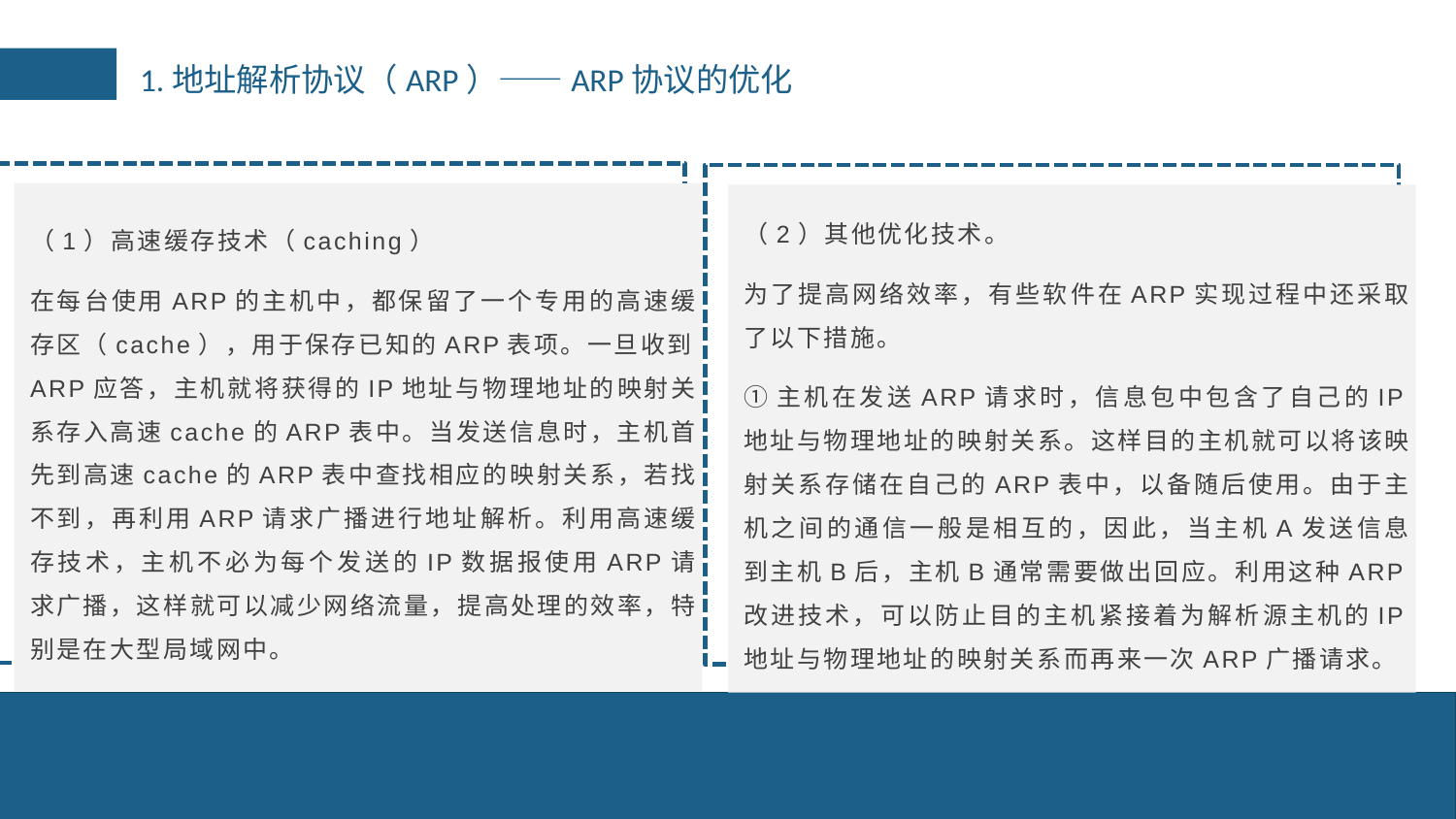

1.地址解析协议（ARP）——ARP协议的优化

（1）高速缓存技术（caching）
在每台使用ARP的主机中，都保留了一个专用的高速缓存区（cache），用于保存已知的ARP表项。一旦收到ARP应答，主机就将获得的IP地址与物理地址的映射关系存入高速cache的ARP表中。当发送信息时，主机首先到高速cache的ARP表中查找相应的映射关系，若找不到，再利用ARP请求广播进行地址解析。利用高速缓存技术，主机不必为每个发送的IP数据报使用ARP请求广播，这样就可以减少网络流量，提高处理的效率，特别是在大型局域网中。
（2）其他优化技术。
为了提高网络效率，有些软件在ARP实现过程中还采取了以下措施。
①主机在发送ARP请求时，信息包中包含了自己的IP地址与物理地址的映射关系。这样目的主机就可以将该映射关系存储在自己的ARP表中，以备随后使用。由于主机之间的通信一般是相互的，因此，当主机A发送信息到主机B后，主机B通常需要做出回应。利用这种ARP改进技术，可以防止目的主机紧接着为解析源主机的IP地址与物理地址的映射关系而再来一次ARP广播请求。